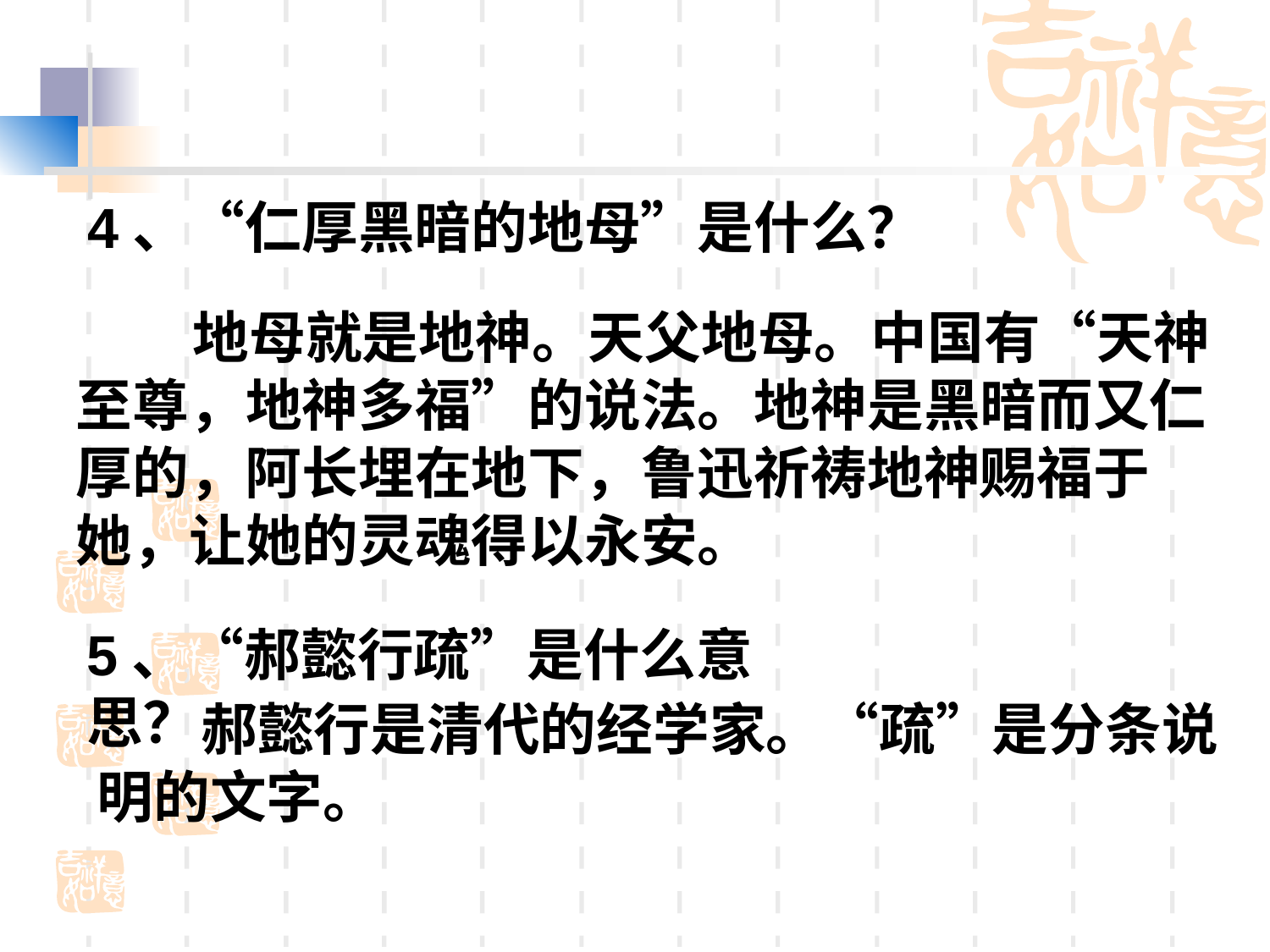

4、“仁厚黑暗的地母”是什么？
        地母就是地神。天父地母。中国有“天神至尊，地神多福”的说法。地神是黑暗而又仁厚的，阿长埋在地下，鲁迅祈祷地神赐福于她，让她的灵魂得以永安。
5、“郝懿行疏”是什么意思？
       郝懿行是清代的经学家。“疏”是分条说明的文字。